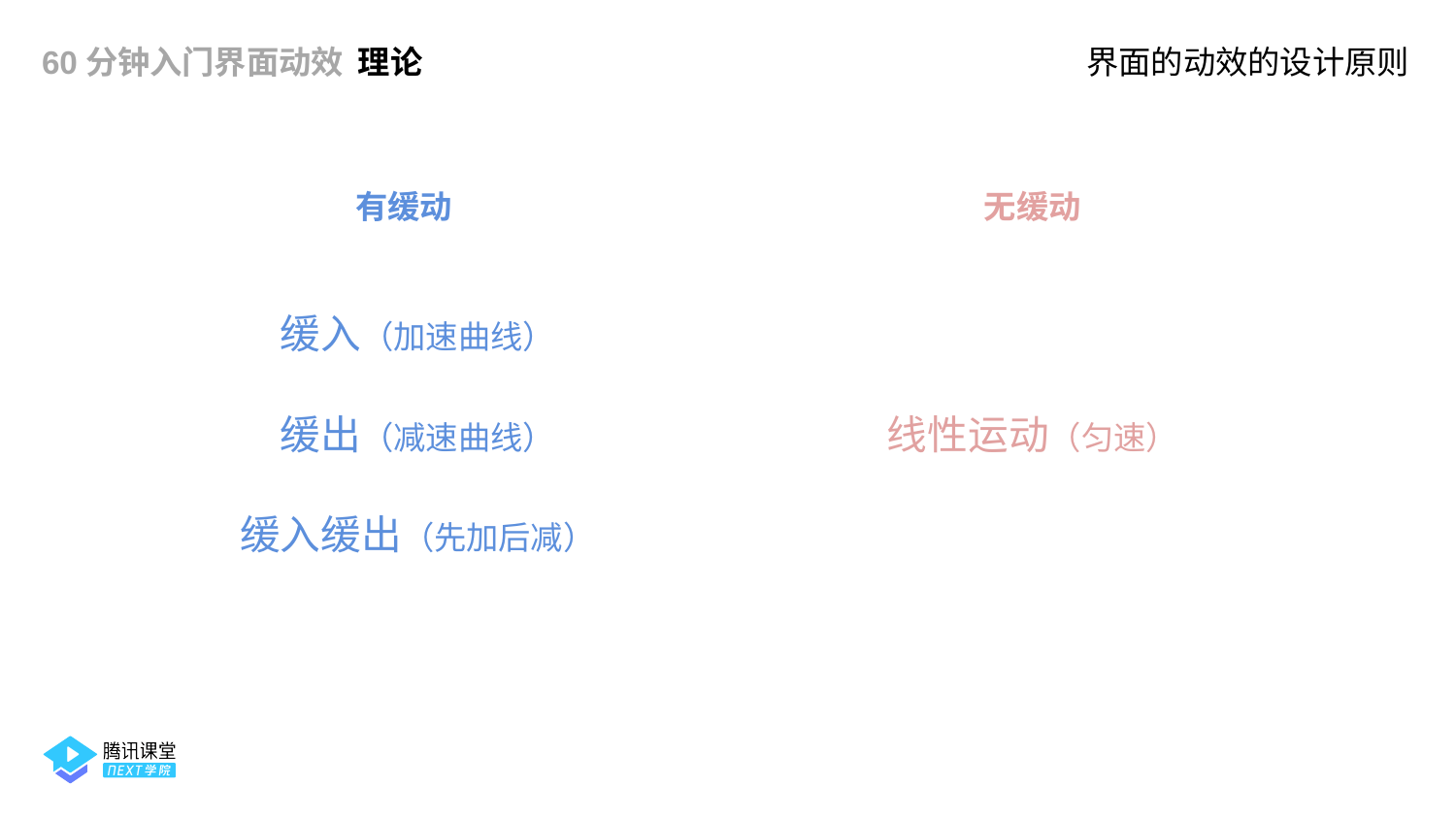

60分钟入门界面动效
理论
界面的动效的设计原则
有缓动
无缓动
缓入（加速曲线）
缓出（减速曲线）
线性运动（匀速）
缓入缓出（先加后减）